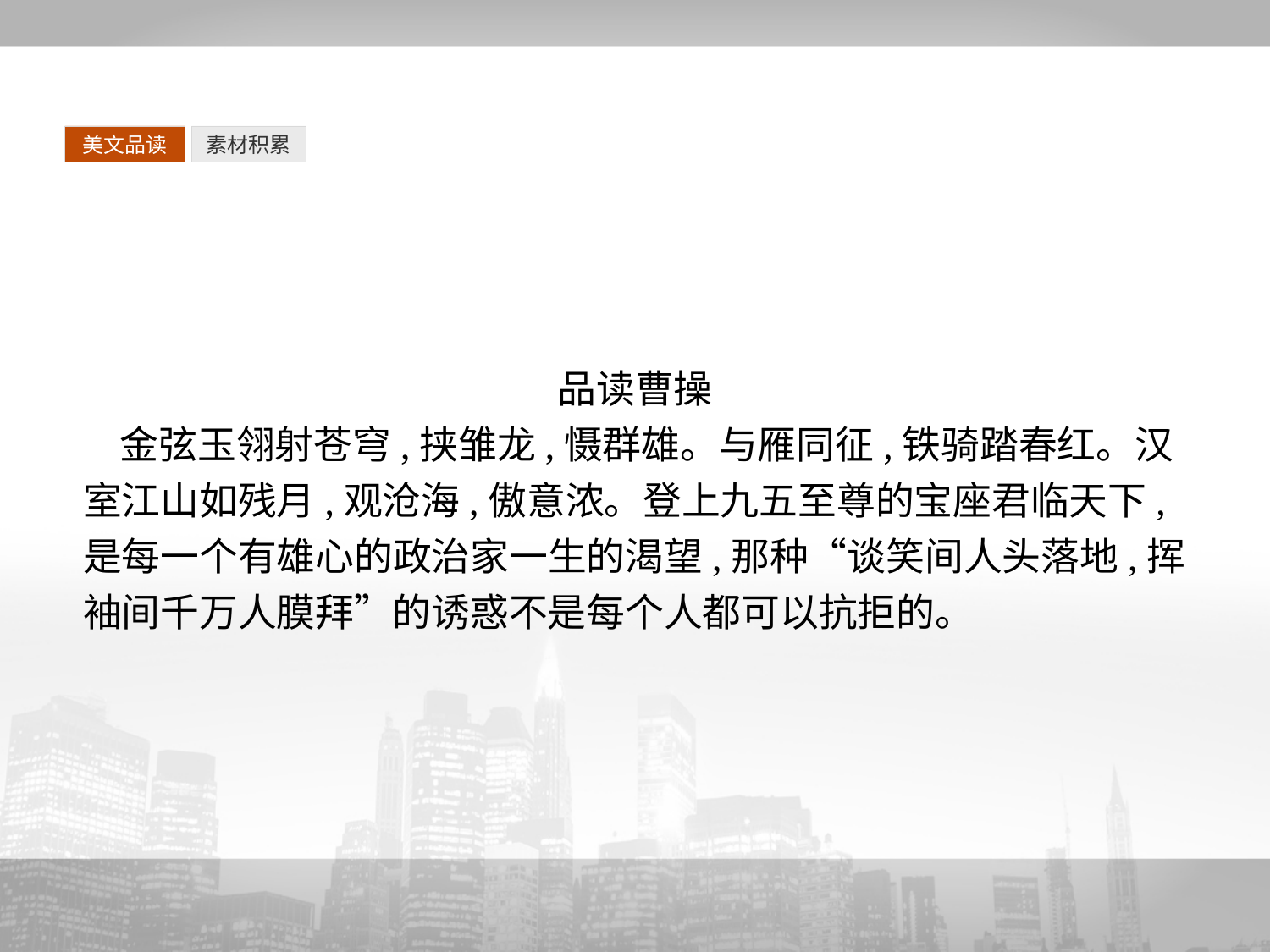

美文品读
素材积累
品读曹操
金弦玉翎射苍穹,挟雏龙,慑群雄。与雁同征,铁骑踏春红。汉室江山如残月,观沧海,傲意浓。登上九五至尊的宝座君临天下,是每一个有雄心的政治家一生的渴望,那种“谈笑间人头落地,挥袖间千万人膜拜”的诱惑不是每个人都可以抗拒的。